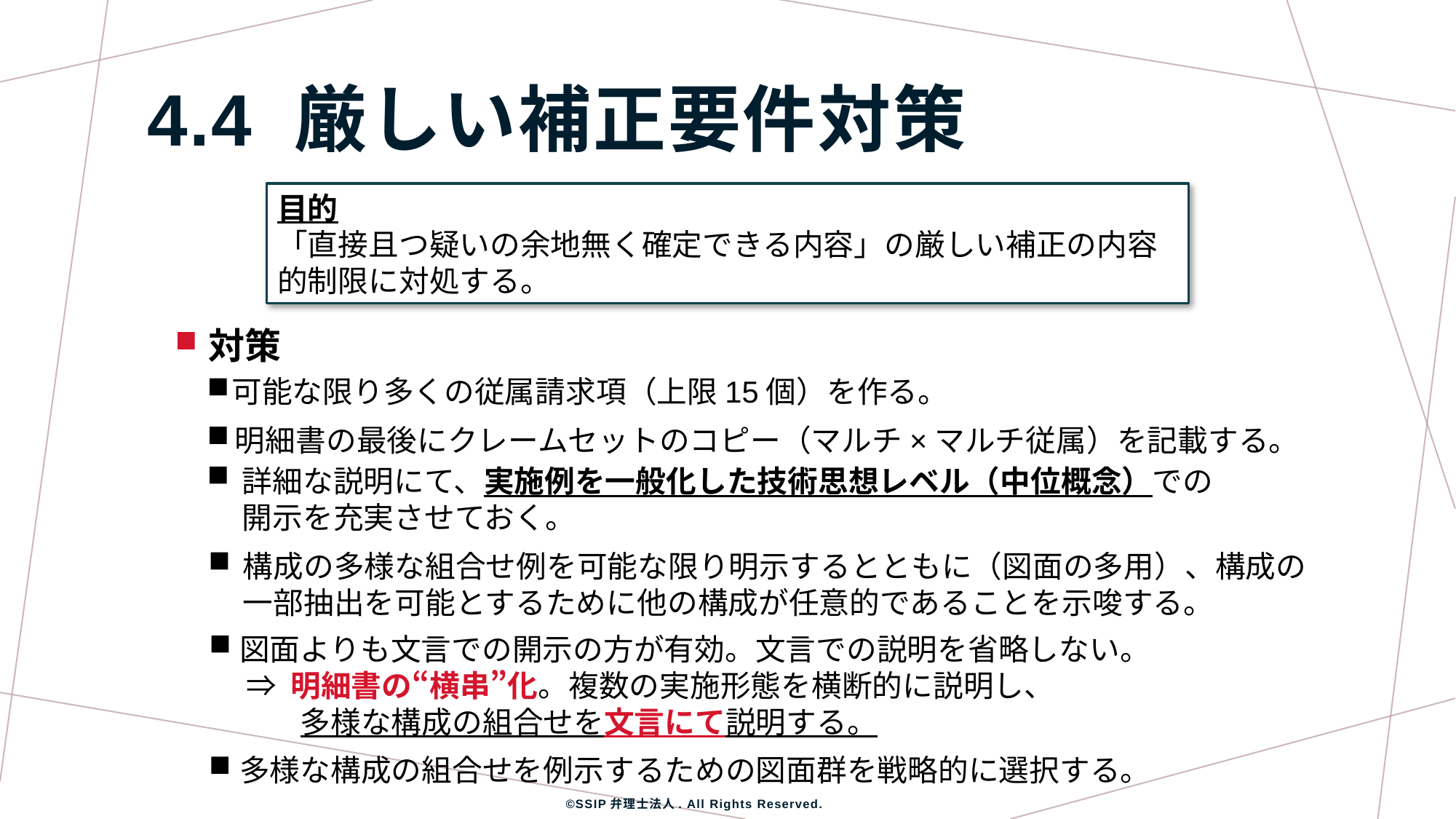

4.4 厳しい補正要件対策
目的
「直接且つ疑いの余地無く確定できる内容」の厳しい補正の内容的制限に対処する。
対策

可能な限り多くの従属請求項（上限15個）を作る。

明細書の最後にクレームセットのコピー（マルチ×マルチ従属）を記載する。

詳細な説明にて、実施例を一般化した技術思想レベル（中位概念）での
開示を充実させておく。

構成の多様な組合せ例を可能な限り明示するとともに（図面の多用）、構成の
一部抽出を可能とするために他の構成が任意的であることを示唆する。

図面よりも文言での開示の方が有効。文言での説明を省略しない。
 ⇒ 明細書の“横串”化。複数の実施形態を横断的に説明し、
　　多様な構成の組合せを文言にて説明する。

多様な構成の組合せを例示するための図面群を戦略的に選択する。

©SSIP弁理士法人. All Rights Reserved.